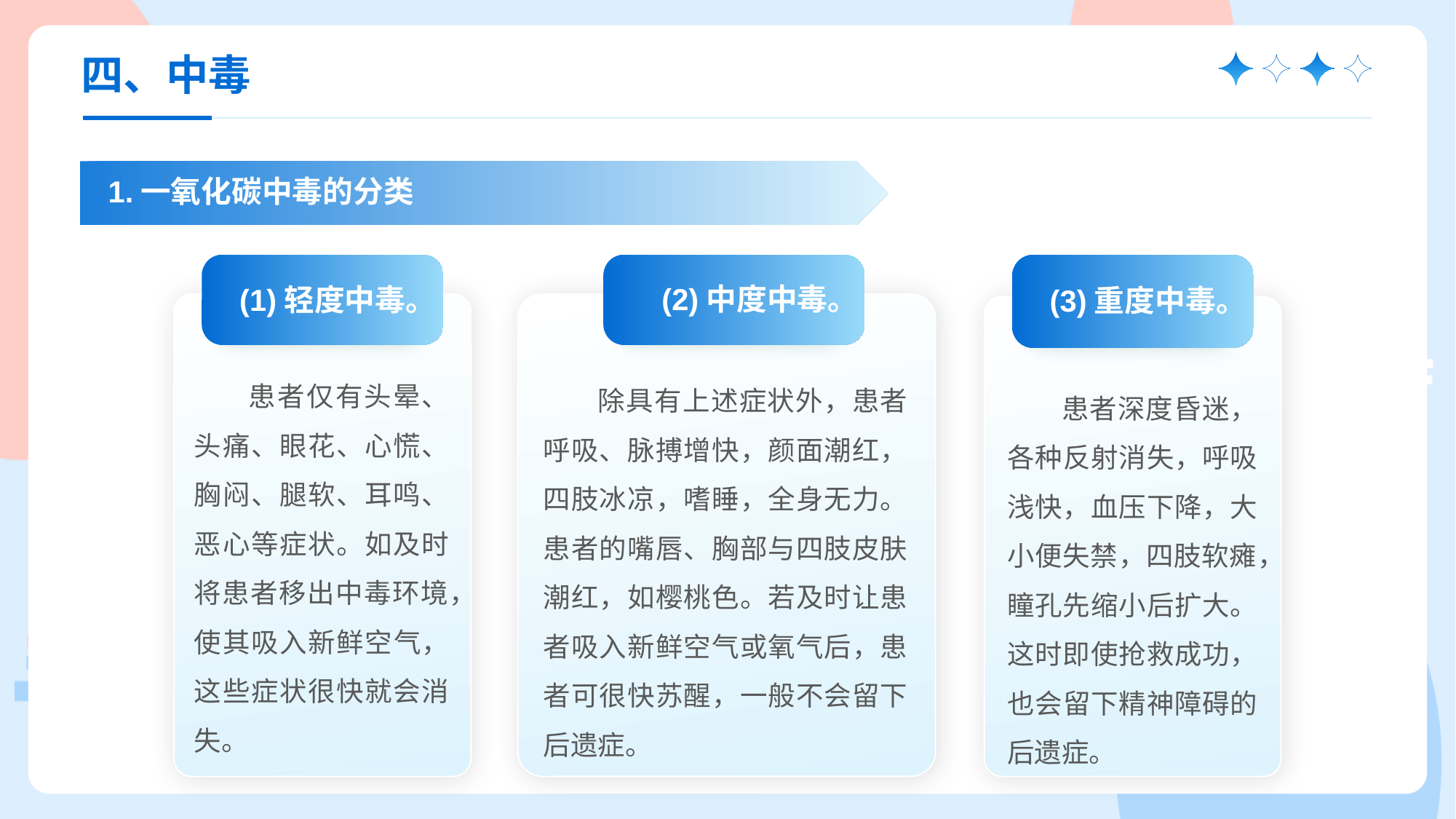

四、中毒
1.一氧化碳中毒的分类

(3)重度中毒。

患者深度昏迷，各种反射消失，呼吸浅快，血压下降，大小便失禁，四肢软瘫，瞳孔先缩小后扩大。这时即使抢救成功，也会留下精神障碍的后遗症。

(1)轻度中毒。

患者仅有头晕、头痛、眼花、心慌、胸闷、腿软、耳鸣、恶心等症状。如及时将患者移出中毒环境，使其吸入新鲜空气，这些症状很快就会消失。

(2)中度中毒。

除具有上述症状外，患者呼吸、脉搏增快，颜面潮红，四肢冰凉，嗜睡，全身无力。患者的嘴唇、胸部与四肢皮肤潮红，如樱桃色。若及时让患者吸入新鲜空气或氧气后，患者可很快苏醒，一般不会留下后遗症。